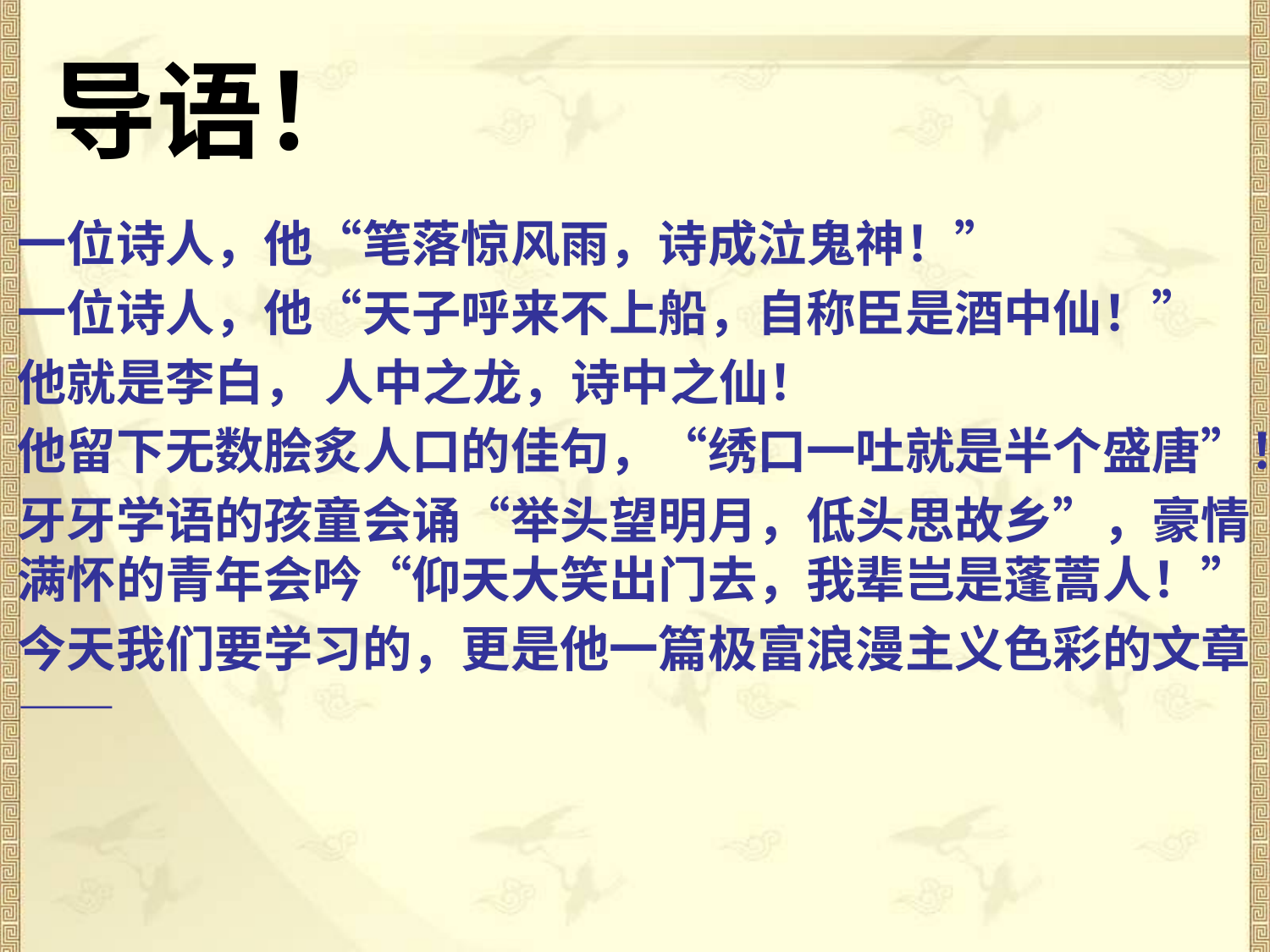

# 导语！
一位诗人，他“笔落惊风雨，诗成泣鬼神！”
一位诗人，他“天子呼来不上船，自称臣是酒中仙！”
他就是李白， 人中之龙，诗中之仙！
他留下无数脍炙人口的佳句，“绣口一吐就是半个盛唐”！
牙牙学语的孩童会诵“举头望明月，低头思故乡”，豪情满怀的青年会吟“仰天大笑出门去，我辈岂是蓬蒿人！”
今天我们要学习的，更是他一篇极富浪漫主义色彩的文章——